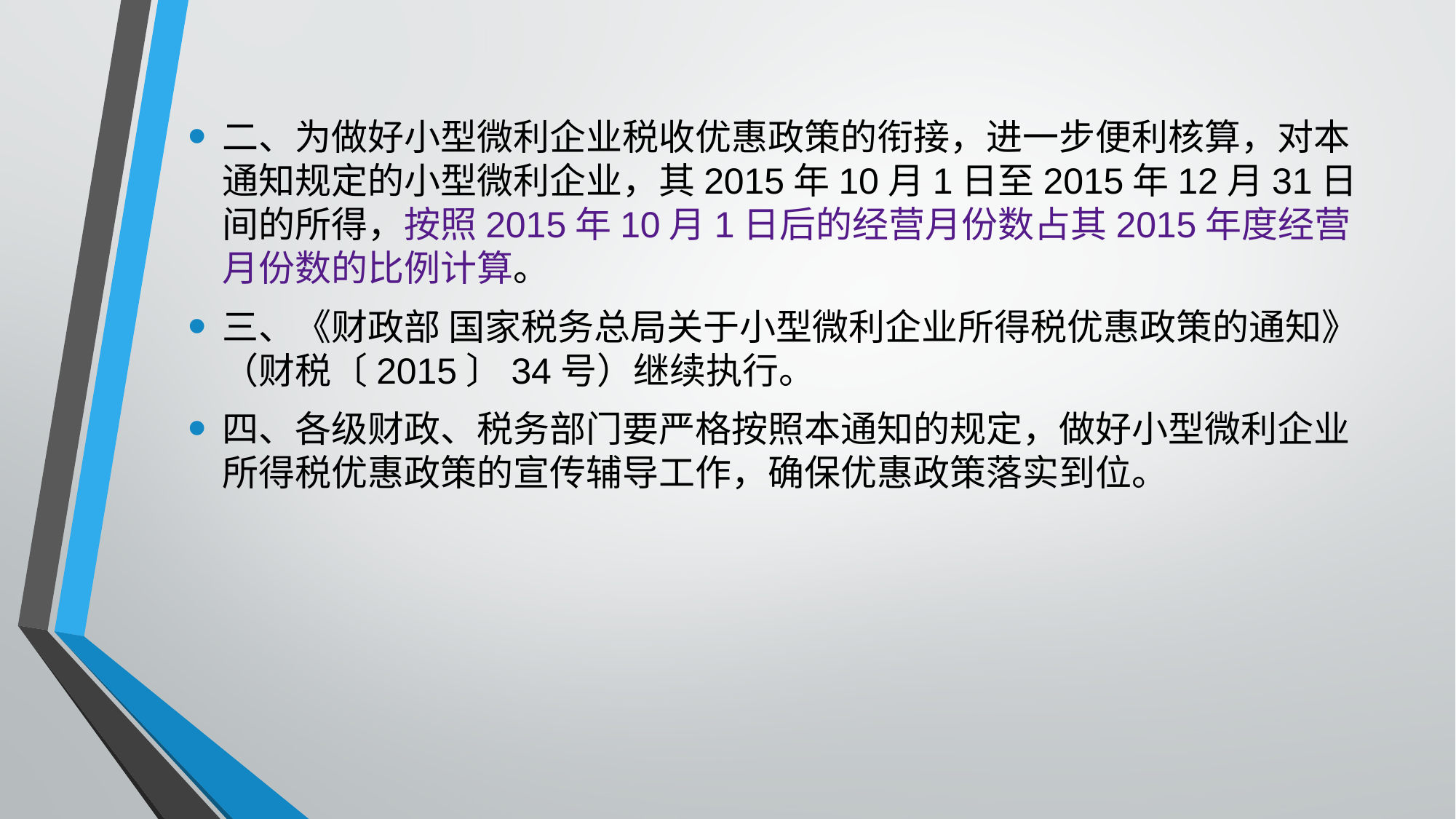

二、为做好小型微利企业税收优惠政策的衔接，进一步便利核算，对本通知规定的小型微利企业，其2015年10月1日至2015年12月31日间的所得，按照2015年10月1日后的经营月份数占其2015年度经营月份数的比例计算。
三、《财政部 国家税务总局关于小型微利企业所得税优惠政策的通知》（财税〔2015〕34号）继续执行。
四、各级财政、税务部门要严格按照本通知的规定，做好小型微利企业所得税优惠政策的宣传辅导工作，确保优惠政策落实到位。